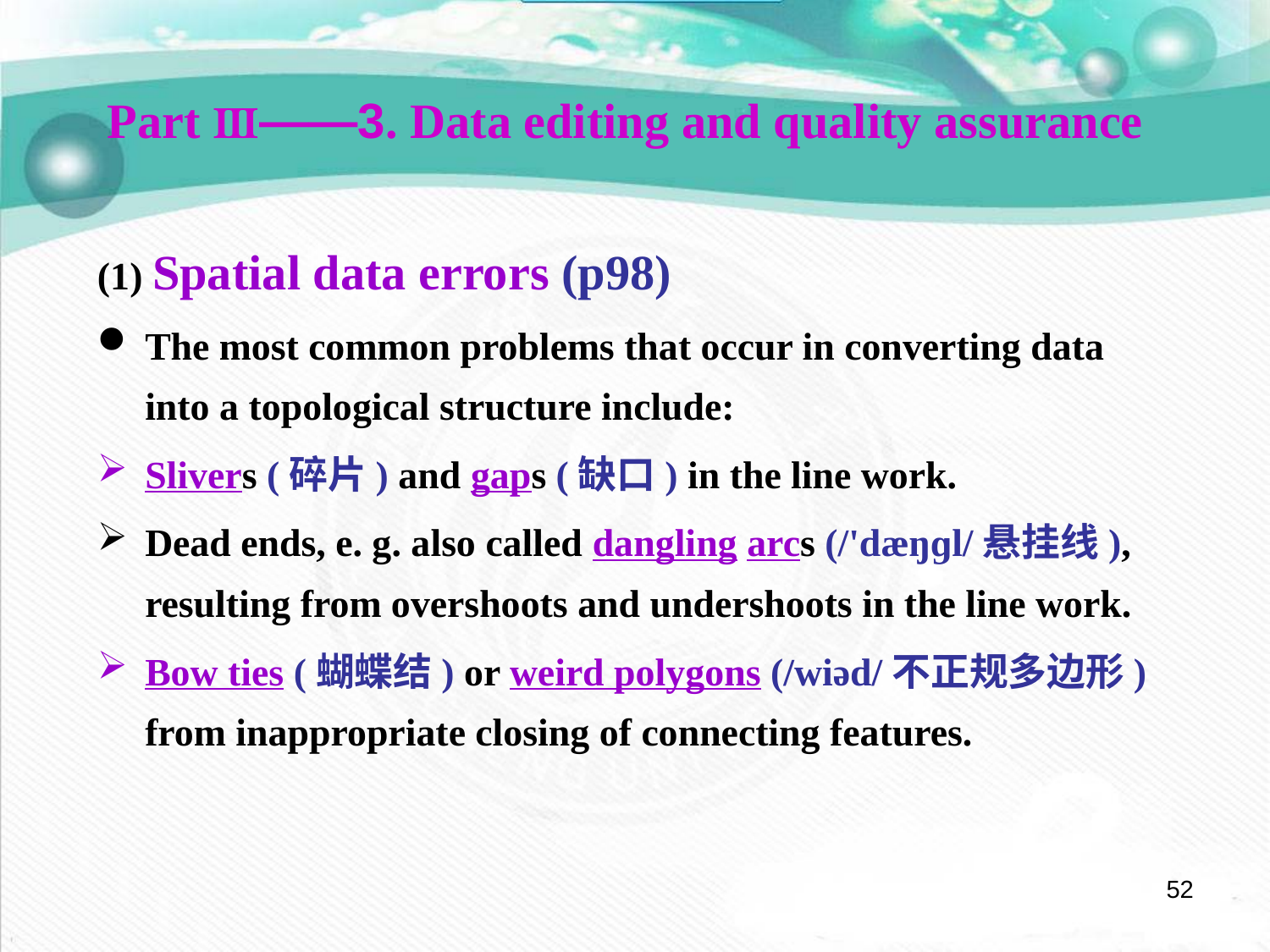

Part Ⅲ——3. Data editing and quality assurance
(1) Spatial data errors (p98)
The most common problems that occur in converting data into a topological structure include:
Slivers (碎片) and gaps (缺口) in the line work.
Dead ends, e. g. also called dangling arcs (/'dæŋɡl/悬挂线), resulting from overshoots and undershoots in the line work.
Bow ties (蝴蝶结) or weird polygons (/wiəd/不正规多边形) from inappropriate closing of connecting features.

52